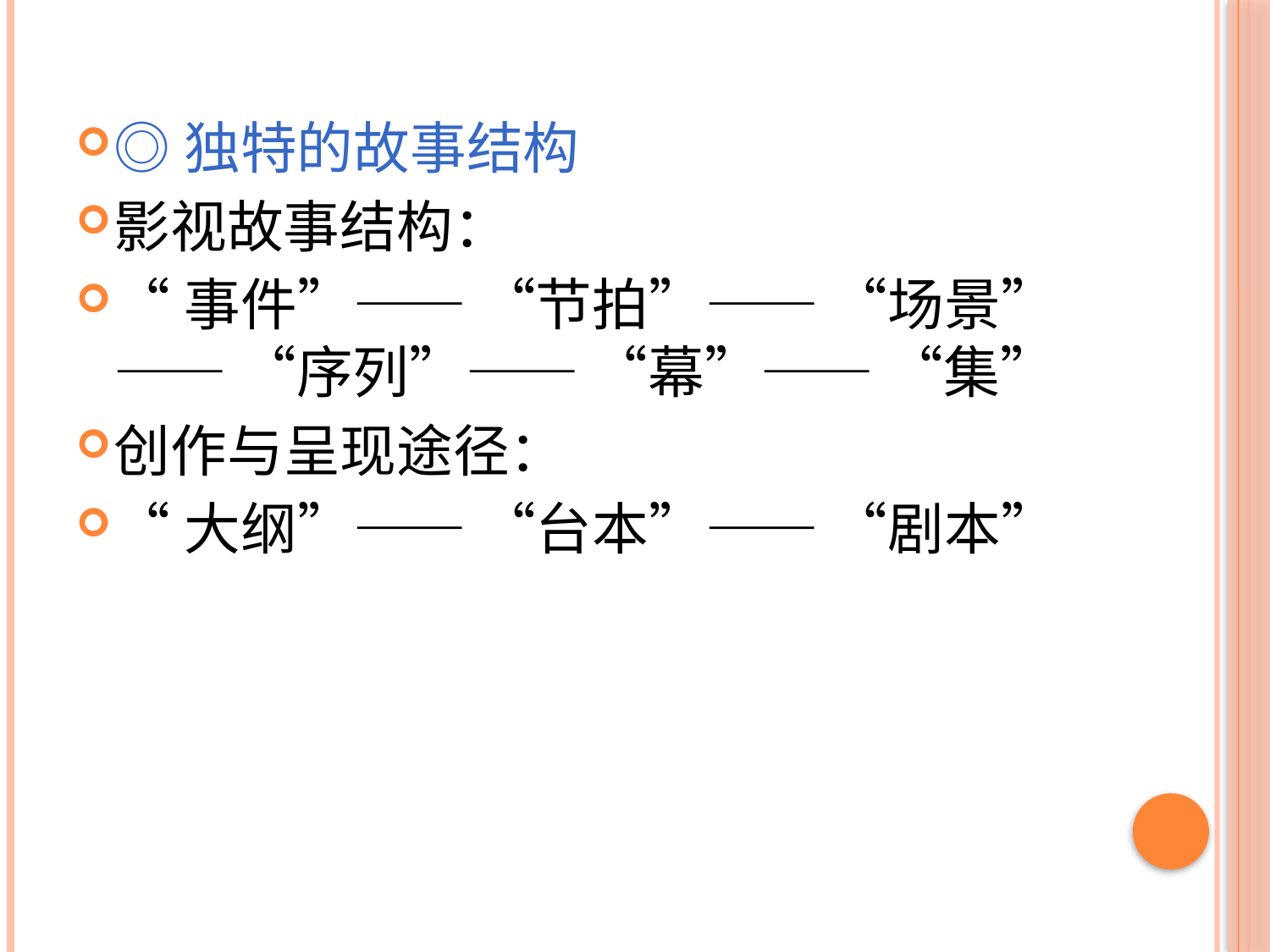

#
◎独特的故事结构
影视故事结构：
“事件”—— “节拍”—— “场景”—— “序列”—— “幕”—— “集”
创作与呈现途径：
“大纲”—— “台本”—— “剧本”